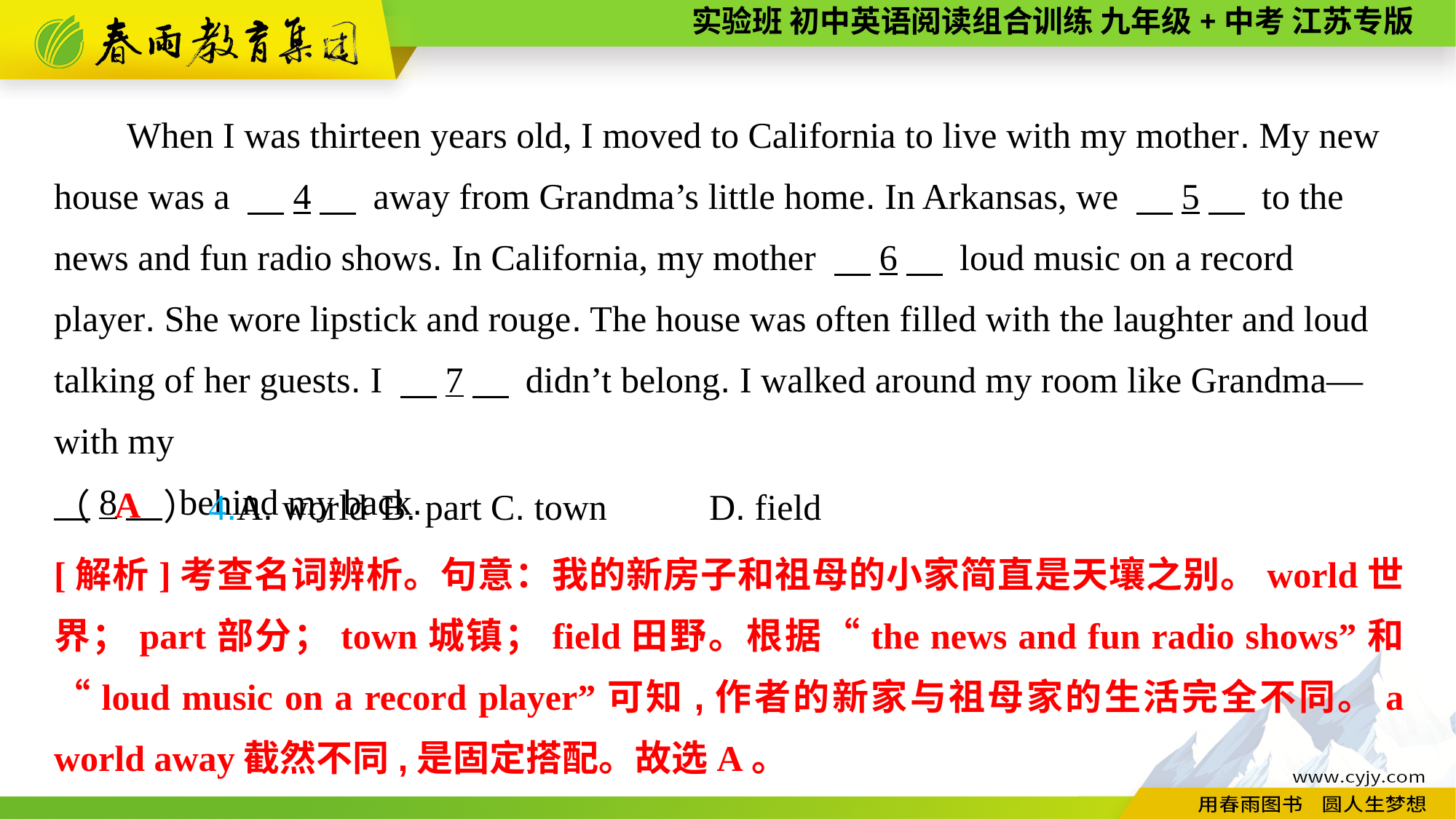

When I was thirteen years old, I moved to California to live with my mother. My new house was a 　4　 away from Grandma’s little home. In Arkansas, we 　5　 to the news and fun radio shows. In California, my mother 　6　 loud music on a record player. She wore lipstick and rouge. The house was often filled with the laughter and loud talking of her guests. I 　7　 didn’t belong. I walked around my room like Grandma—with my
　8　 behind my back.
A
（　　）4.A. world	B. part	C. town	D. field
[解析]考查名词辨析。句意：我的新房子和祖母的小家简直是天壤之别。world世界；part部分；town城镇；field田野。根据“the news and fun radio shows”和“loud music on a record player”可知,作者的新家与祖母家的生活完全不同。a world away截然不同,是固定搭配。故选A。